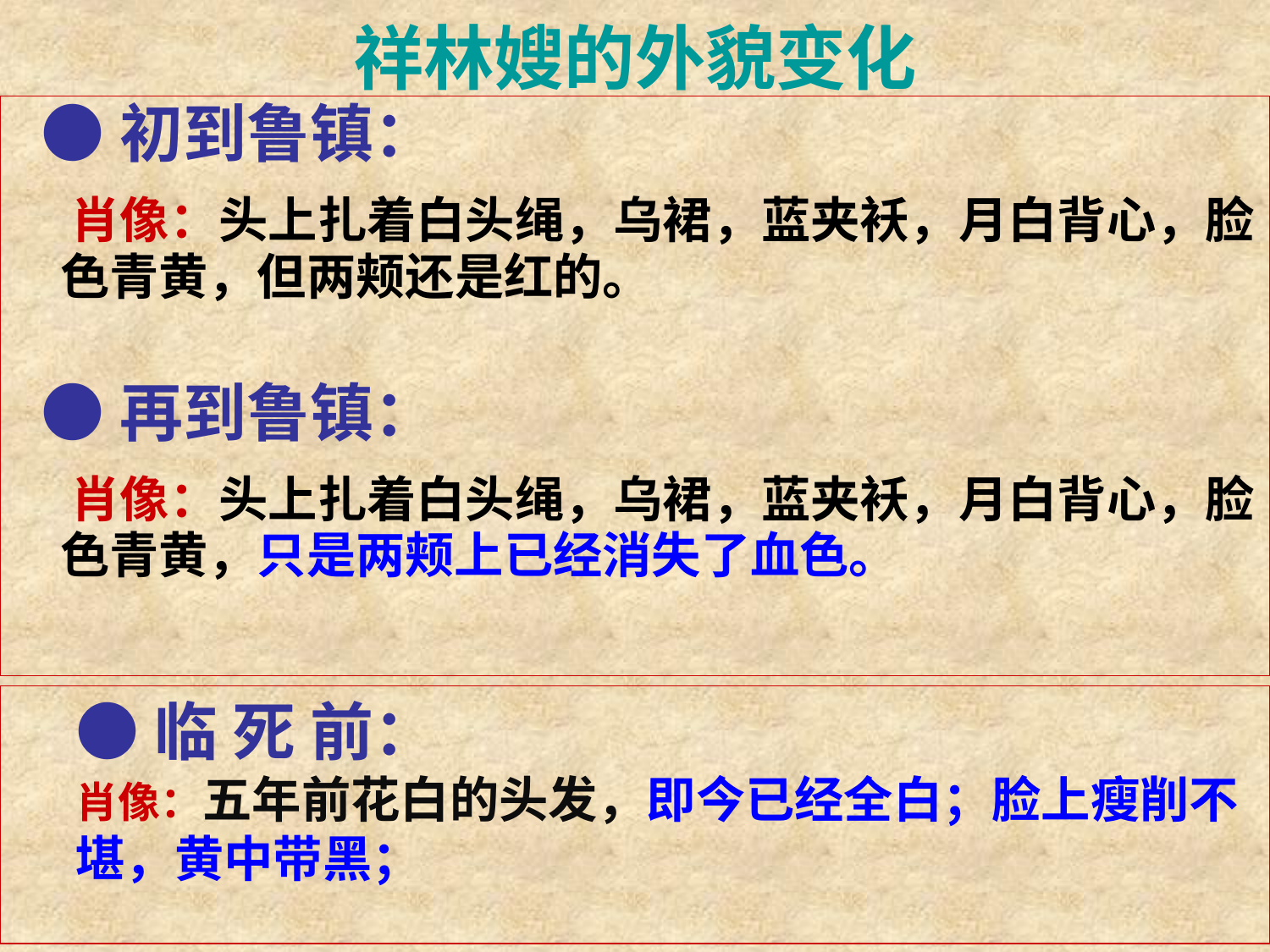

# 祥林嫂的外貌变化
  ●初到鲁镇：
   肖像：头上扎着白头绳，乌裙，蓝夹袄，月白背心，脸色青黄，但两颊还是红的。

  ●再到鲁镇：
   肖像：头上扎着白头绳，乌裙，蓝夹袄，月白背心，脸色青黄，只是两颊上已经消失了血色。

●临 死 前：
肖像：五年前花白的头发，即今已经全白；脸上瘦削不堪，黄中带黑；